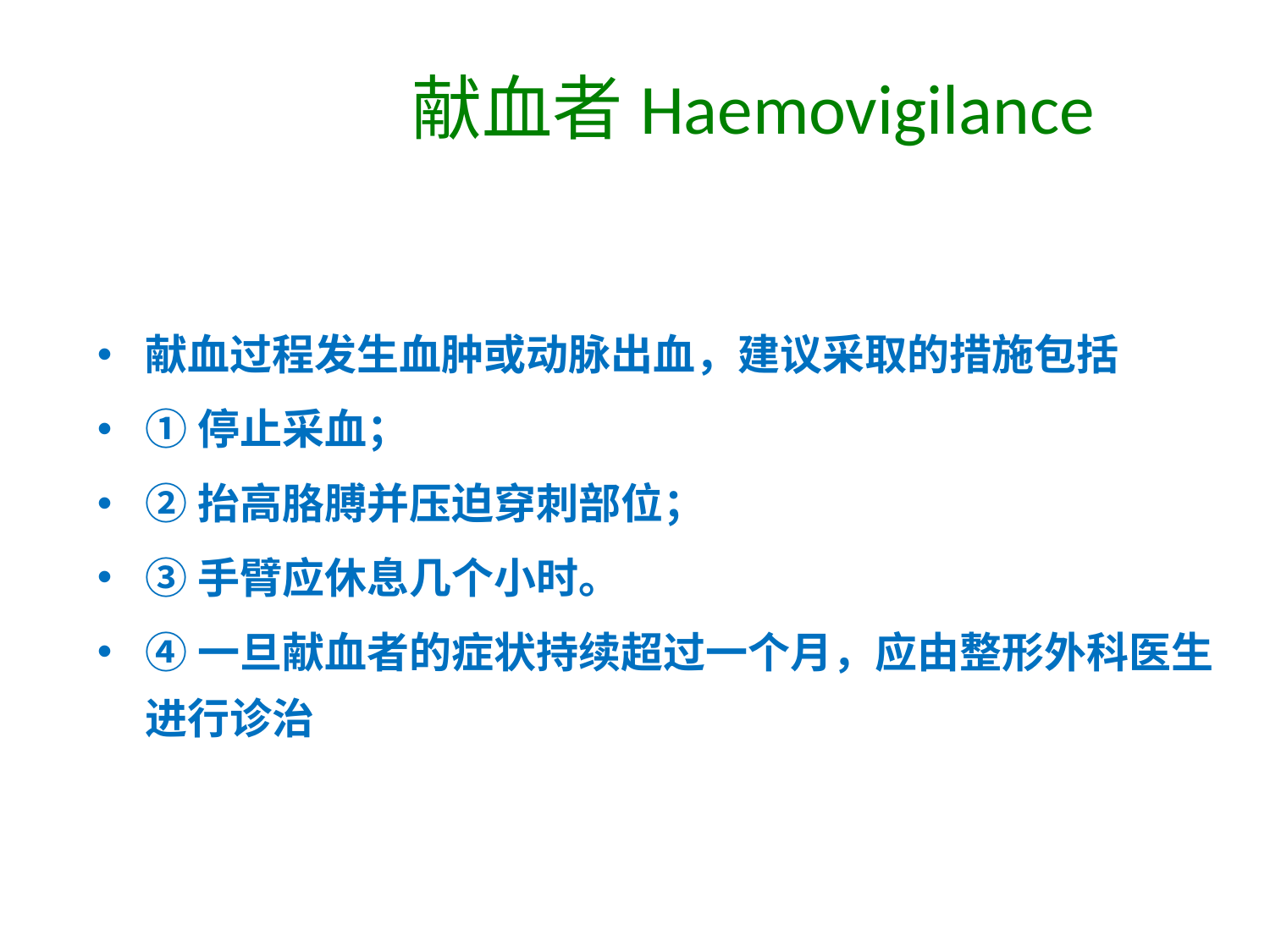

# 献血者Haemovigilance
献血过程发生血肿或动脉出血，建议采取的措施包括
①停止采血；
②抬高胳膊并压迫穿刺部位；
③手臂应休息几个小时。
④一旦献血者的症状持续超过一个月，应由整形外科医生进行诊治